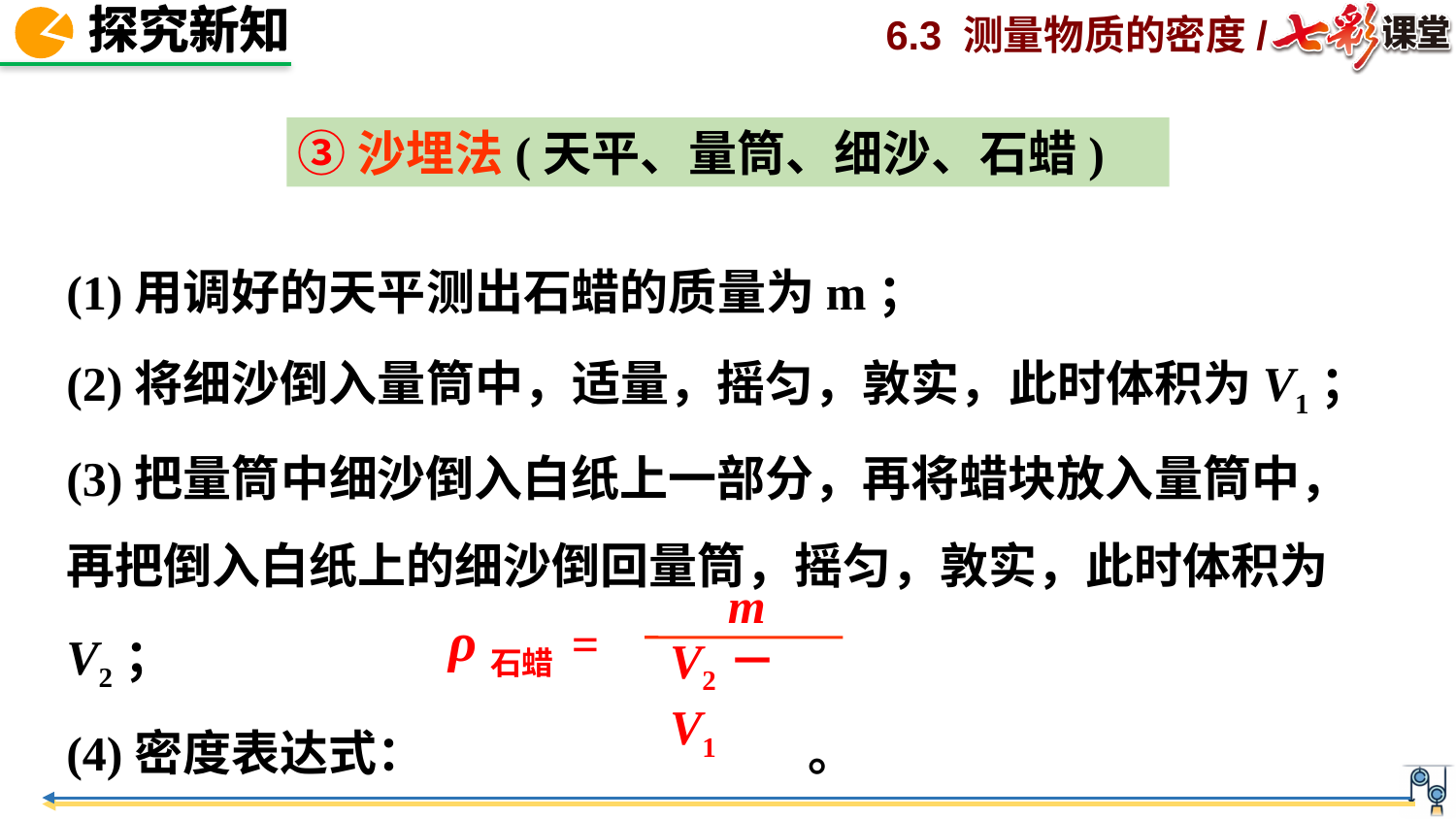

探究新知
③沙埋法(天平、量筒、细沙、石蜡)
(1)用调好的天平测出石蜡的质量为m；
(2)将细沙倒入量筒中，适量，摇匀，敦实，此时体积为V1；
(3)把量筒中细沙倒入白纸上一部分，再将蜡块放入量筒中，再把倒入白纸上的细沙倒回量筒，摇匀，敦实，此时体积为V2；
(4)密度表达式：                                   。
m
ρ石蜡 =
V2－V1